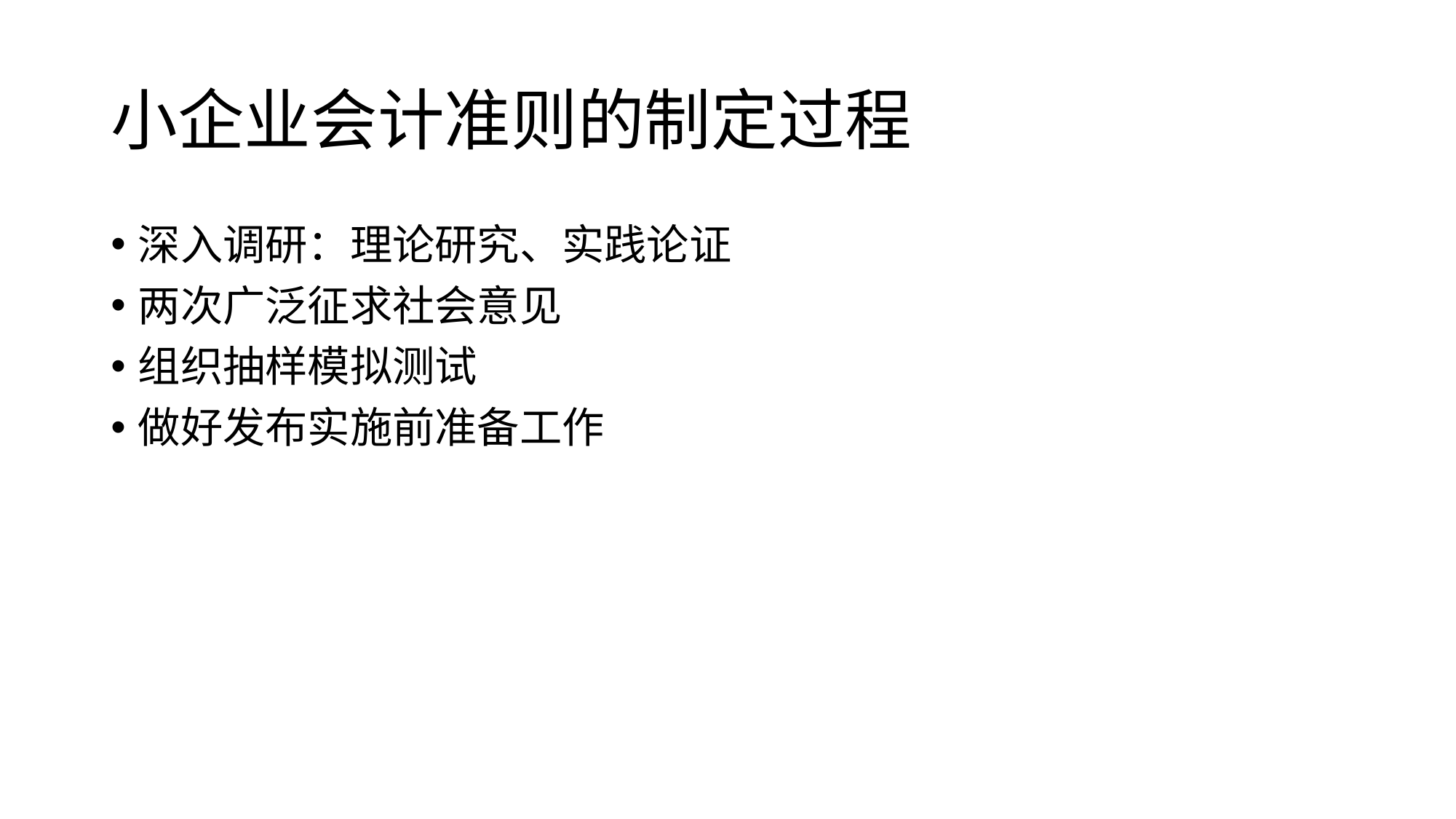

# 小企业会计准则的制定过程
深入调研：理论研究、实践论证
两次广泛征求社会意见
组织抽样模拟测试
做好发布实施前准备工作